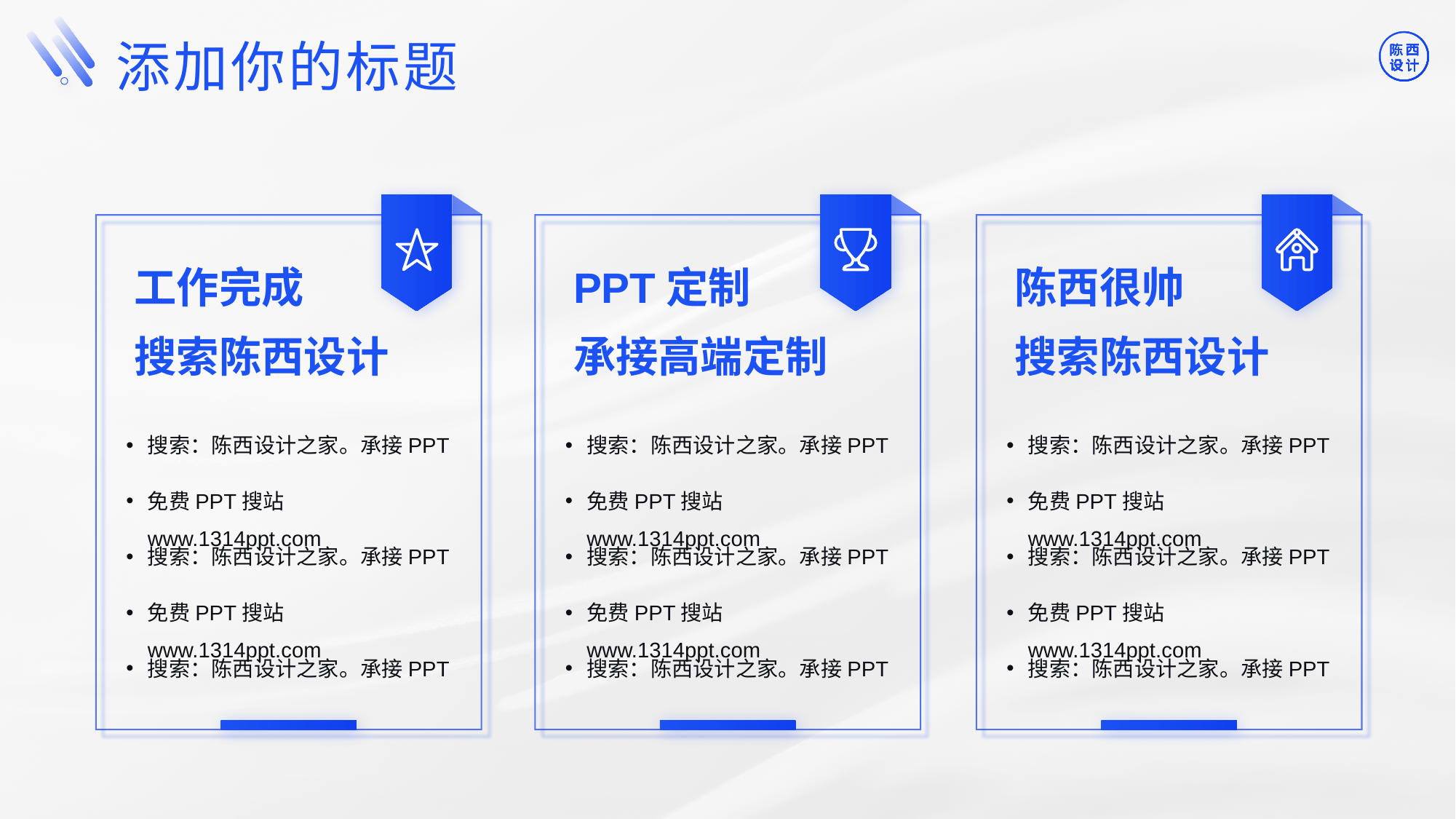

©版权所有：陈西设计之家(微信号：2090298045）
©版权所属公司：合肥陈西文化传媒科技有限公司
©版权所有：陈西设计之家(微信号：2090298045）
©版权所属公司：合肥陈西文化传媒科技有限公司
添加你的标题

工作完成
PPT定制
陈西很帅
搜索陈西设计
承接高端定制
搜索陈西设计
搜索：陈西设计之家。承接PPT
搜索：陈西设计之家。承接PPT
搜索：陈西设计之家。承接PPT
免费PPT搜站www.1314ppt.com
免费PPT搜站www.1314ppt.com
免费PPT搜站www.1314ppt.com
搜索：陈西设计之家。承接PPT
搜索：陈西设计之家。承接PPT
搜索：陈西设计之家。承接PPT
免费PPT搜站www.1314ppt.com
免费PPT搜站www.1314ppt.com
免费PPT搜站www.1314ppt.com
搜索：陈西设计之家。承接PPT
搜索：陈西设计之家。承接PPT
搜索：陈西设计之家。承接PPT

©版权所有：陈西设计之家(微信号：2090298045）
©版权所属公司：合肥陈西文化传媒科技有限公司